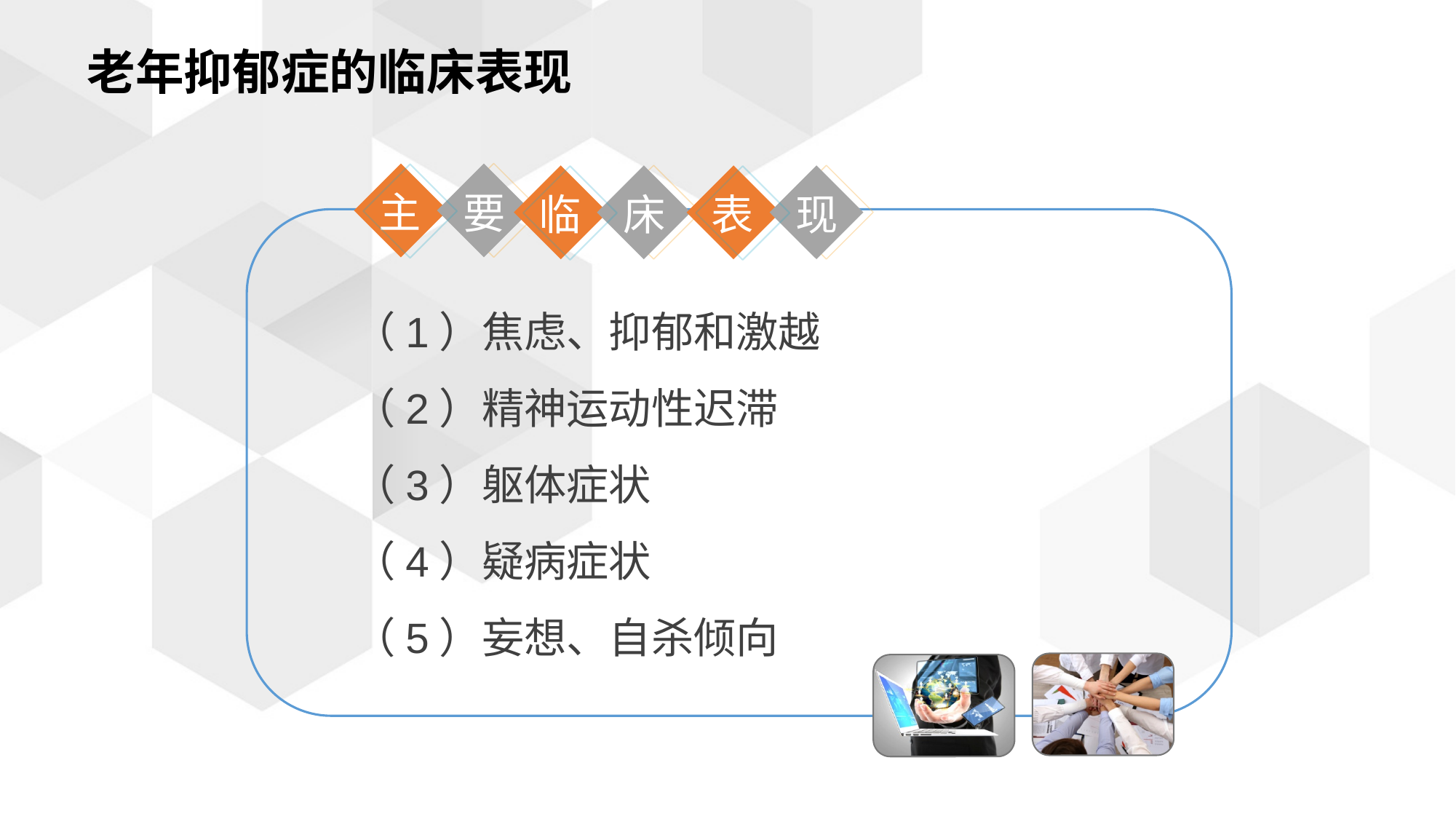

老年抑郁症的临床表现

主

要

临

表

床

现

（1）焦虑、抑郁和激越
（2）精神运动性迟滞
（3）躯体症状
（4）疑病症状
（5）妄想、自杀倾向